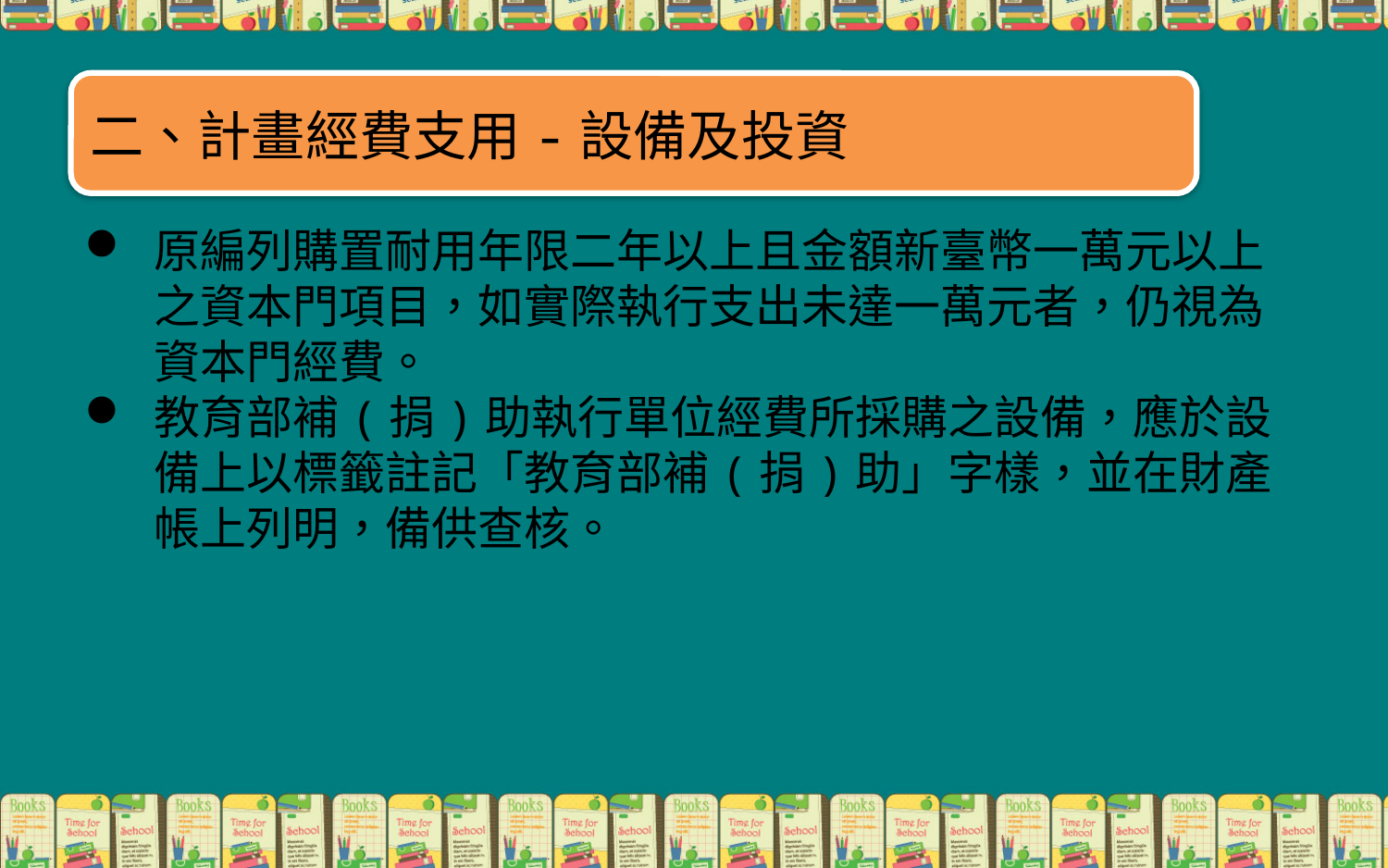

二、計畫經費支用-設備及投資
原編列購置耐用年限二年以上且金額新臺幣一萬元以上之資本門項目，如實際執行支出未達一萬元者，仍視為資本門經費。
教育部補(捐)助執行單位經費所採購之設備，應於設備上以標籤註記「教育部補(捐)助」字樣，並在財產帳上列明，備供查核。